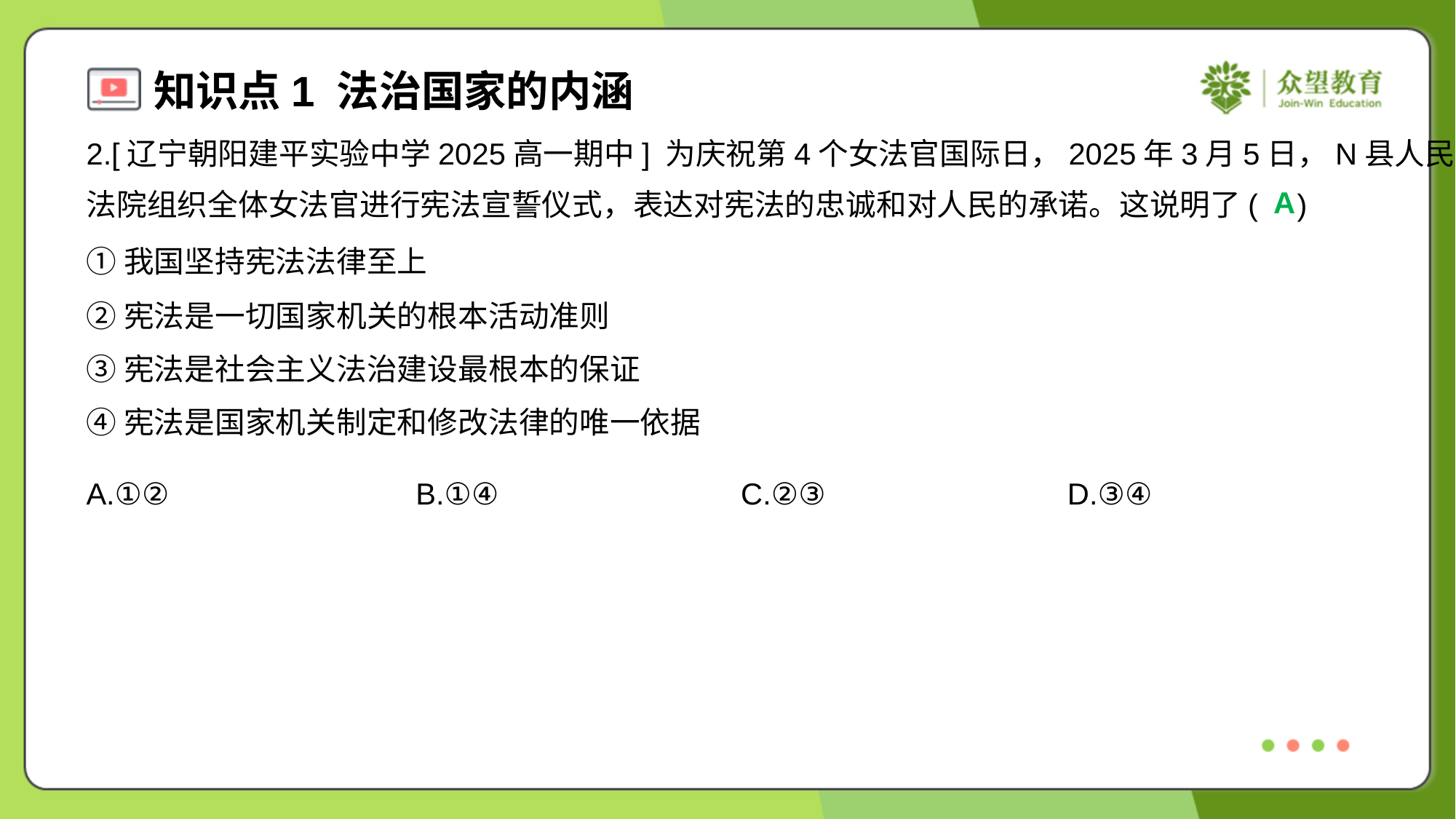

2.[辽宁朝阳建平实验中学2025高一期中] 为庆祝第4个女法官国际日，2025年3月5日，N县人民
法院组织全体女法官进行宪法宣誓仪式，表达对宪法的忠诚和对人民的承诺。这说明了(     )
A
①我国坚持宪法法律至上
②宪法是一切国家机关的根本活动准则
③宪法是社会主义法治建设最根本的保证
④宪法是国家机关制定和修改法律的唯一依据
A.①②	B.①④	C.②③	D.③④